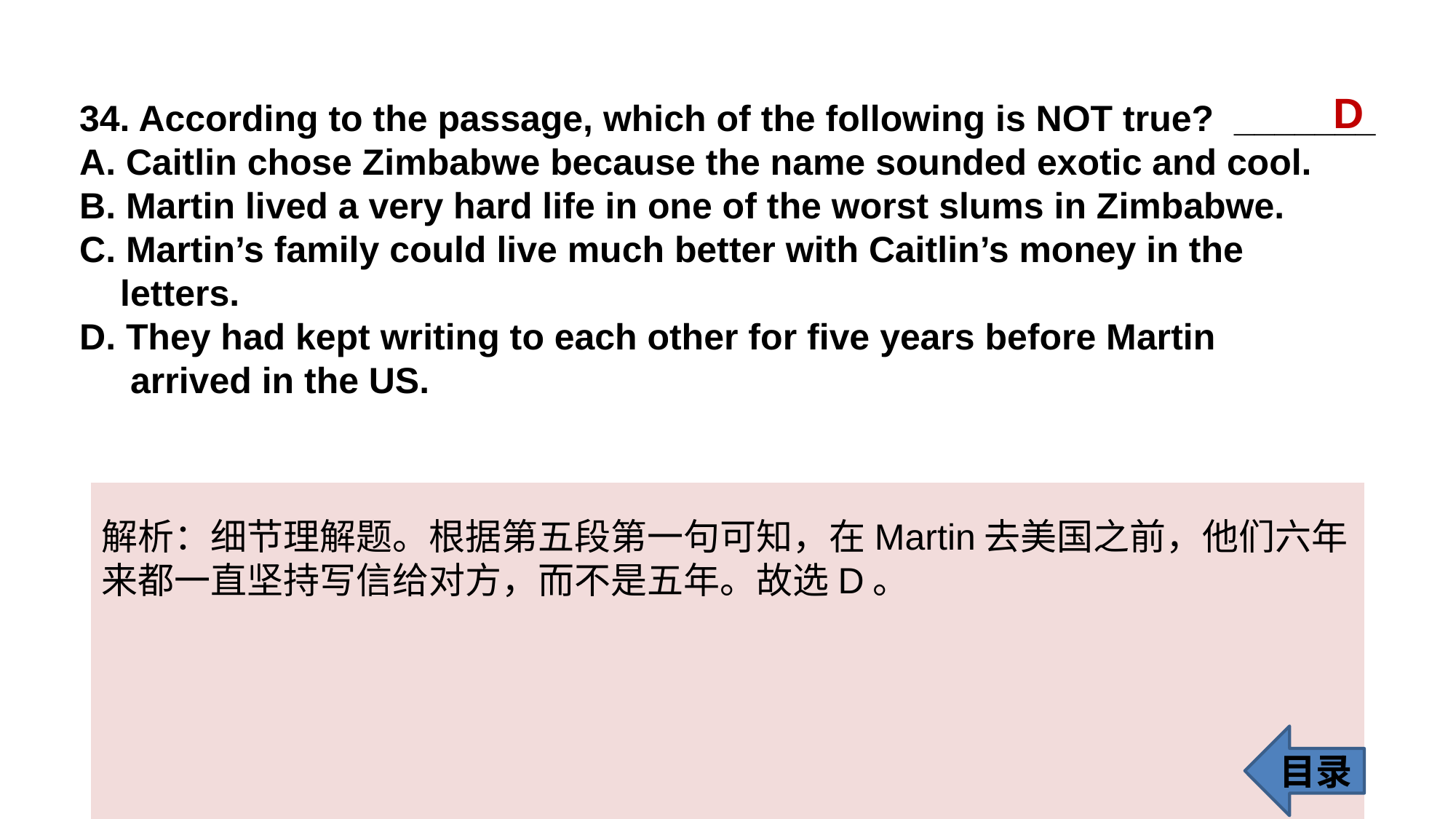

D
34. According to the passage, which of the following is NOT true?  _______
A. Caitlin chose Zimbabwe because the name sounded exotic and cool.
B. Martin lived a very hard life in one of the worst slums in Zimbabwe.
C. Martin’s family could live much better with Caitlin’s money in the
    letters.
D. They had kept writing to each other for five years before Martin
     arrived in the US.

解析：细节理解题。根据第五段第一句可知，在Martin去美国之前，他们六年
来都一直坚持写信给对方，而不是五年。故选D。
目录
35